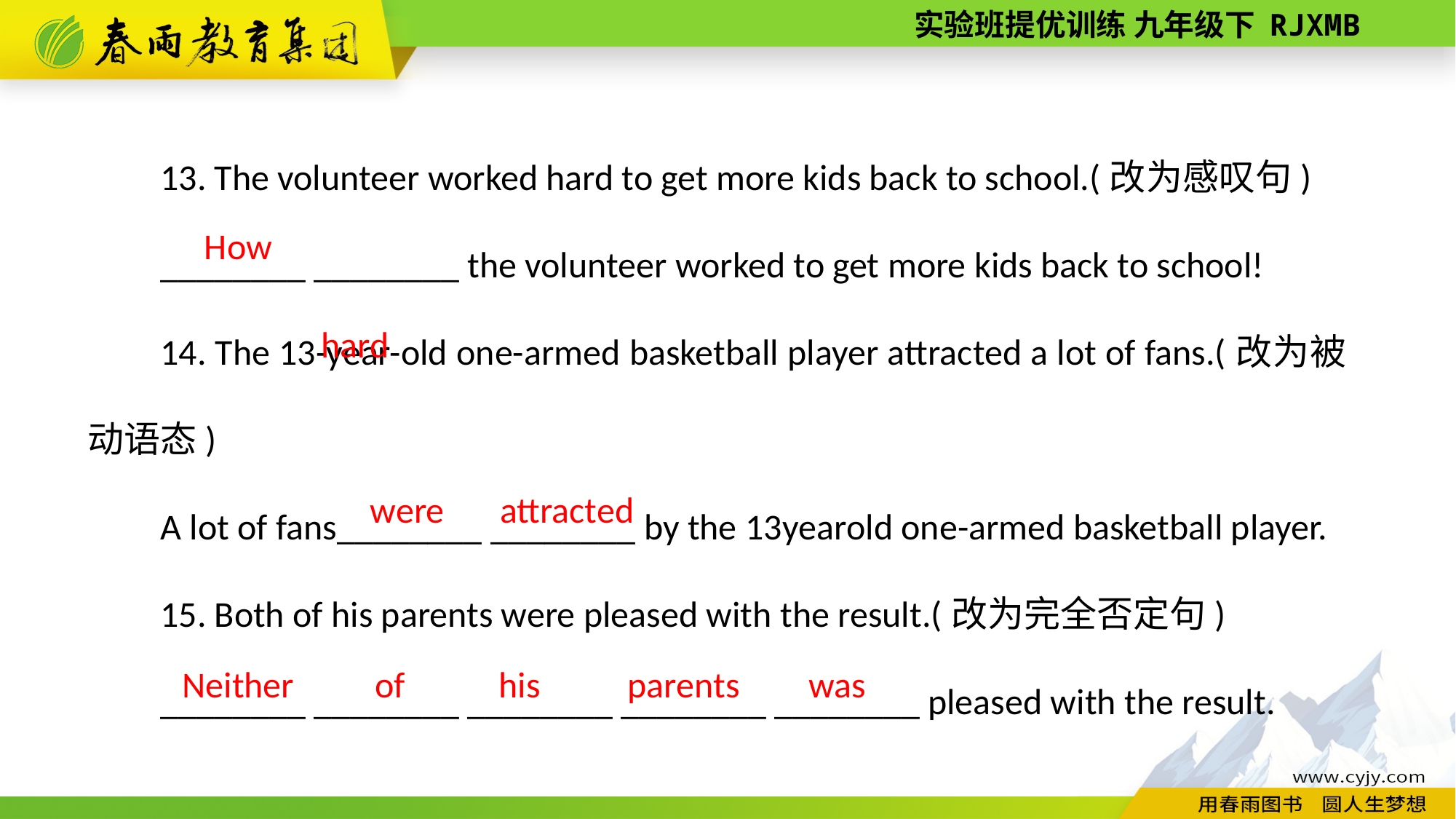

13. The volunteer worked hard to get more kids back to school.(改为感叹句)
________ ________ the volunteer worked to get more kids back to school!
14. The 13-­year-­old one-­armed basketball player attracted a lot of fans.(改为被动语态)
A lot of fans________ ________ by the 13­year­old one-­armed basketball player.
15. Both of his parents were pleased with the result.(改为完全否定句)
________ ________ ________ ________ ________ pleased with the result.
 hard
How
were
attracted
of
his
parents
was
Neither